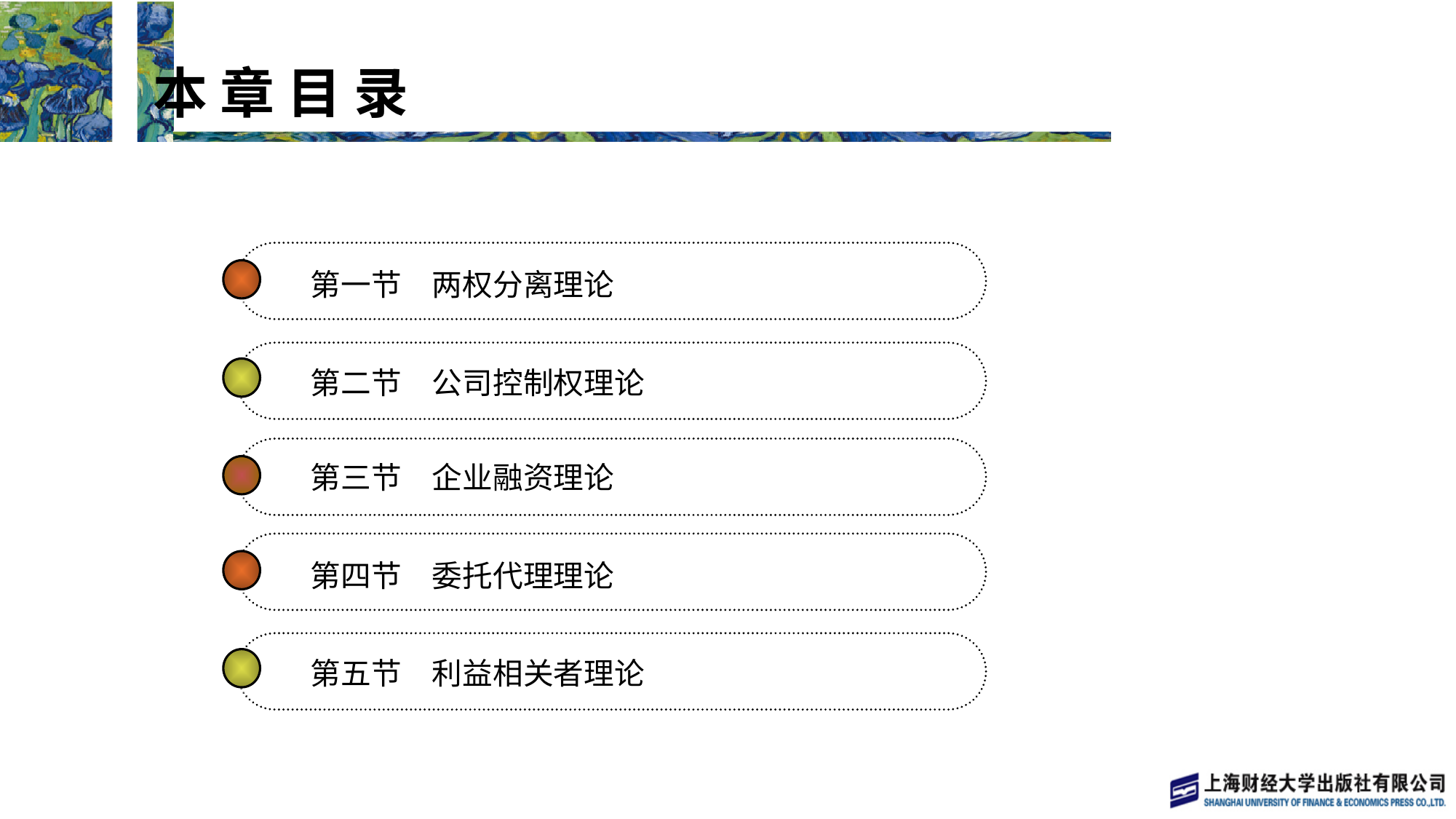

本  章  目   录
         本 章 目 录

第一节　两权分离理论

第二节　公司控制权理论

第三节　企业融资理论

第四节　委托代理理论

第五节　利益相关者理论